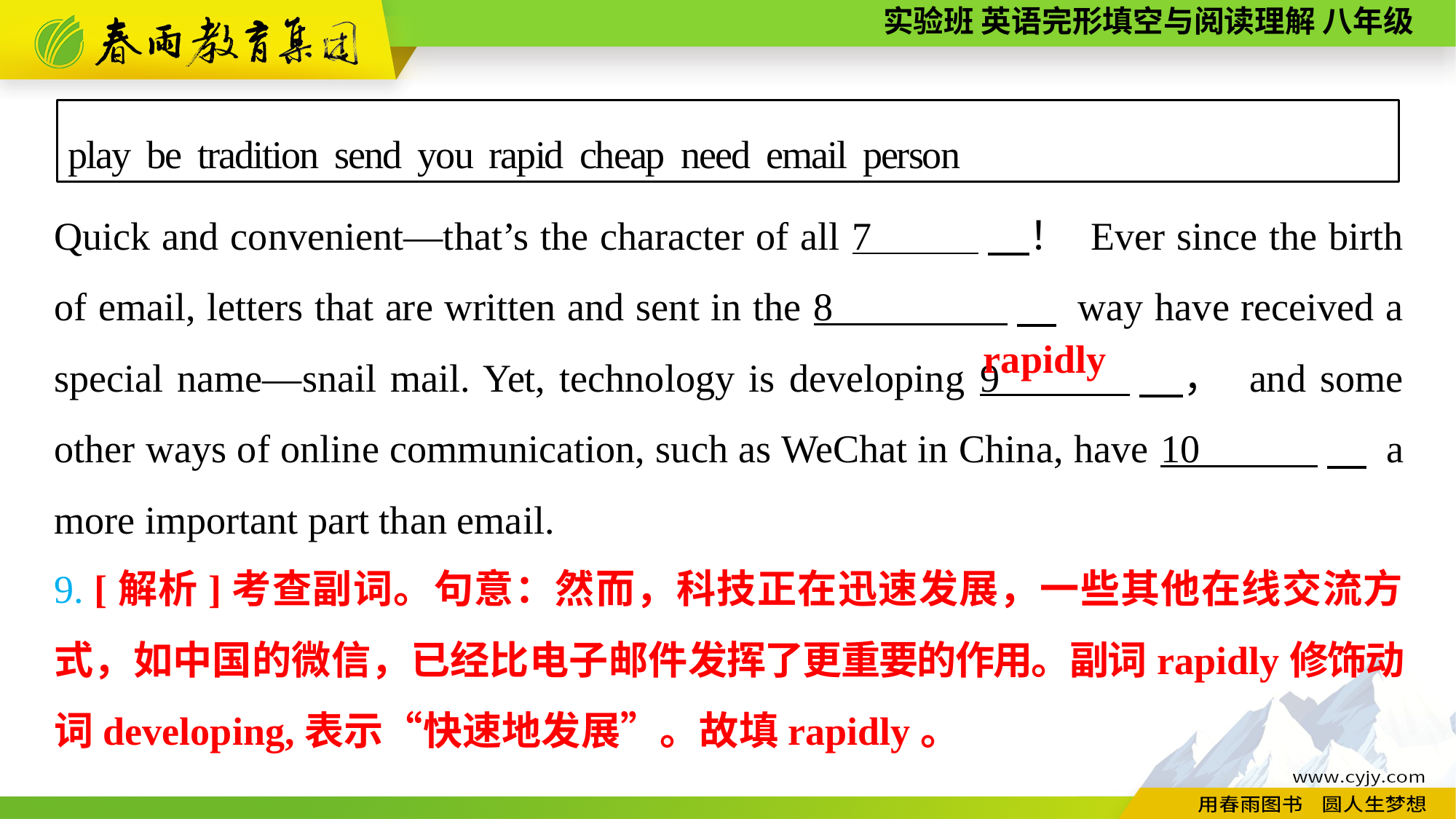

play  be  tradition  send  you  rapid  cheap  need  email  person
Quick and convenient—that’s the character of all 7         　！ Ever since the birth of email, letters that are written and sent in the 8               　 way have received a special name—snail mail. Yet, technology is developing 9         　， and some other ways of online communication, such as WeChat in China, have 10           　 a more important part than email.
rapidly
9. [解析]考查副词。句意：然而，科技正在迅速发展，一些其他在线交流方式，如中国的微信，已经比电子邮件发挥了更重要的作用。副词rapidly修饰动词developing,表示“快速地发展”。故填rapidly。